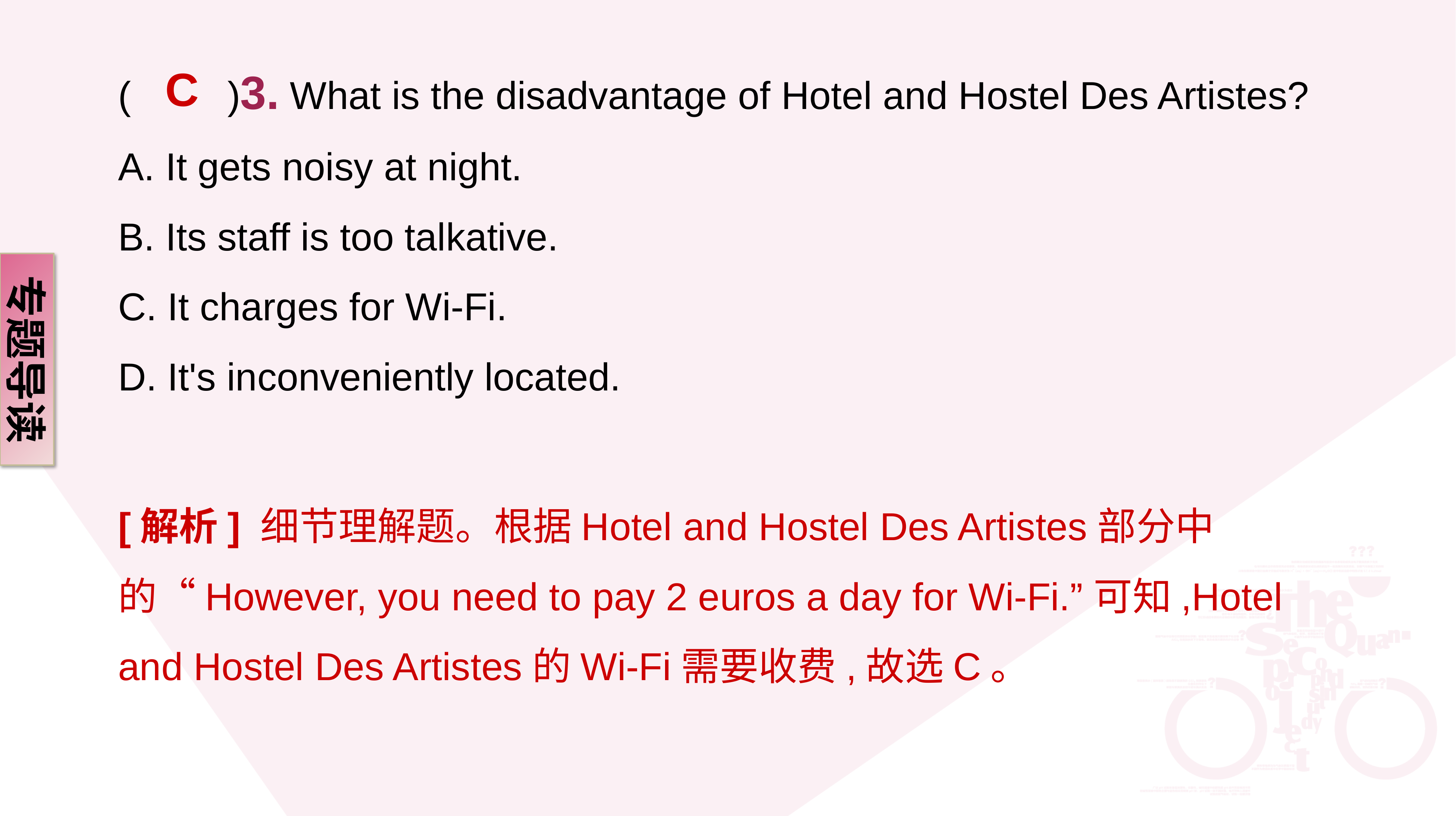

C
(　　)3. What is the disadvantage of Hotel and Hostel Des Artistes?
A. It gets noisy at night.
B. Its staff is too talkative.
C. It charges for Wi-Fi.
D. It's inconveniently located.
专题导读
[解析] 细节理解题。根据Hotel and Hostel Des Artistes部分中的“However, you need to pay 2 euros a day for Wi-Fi.”可知,Hotel and Hostel Des Artistes的Wi-Fi需要收费,故选C。